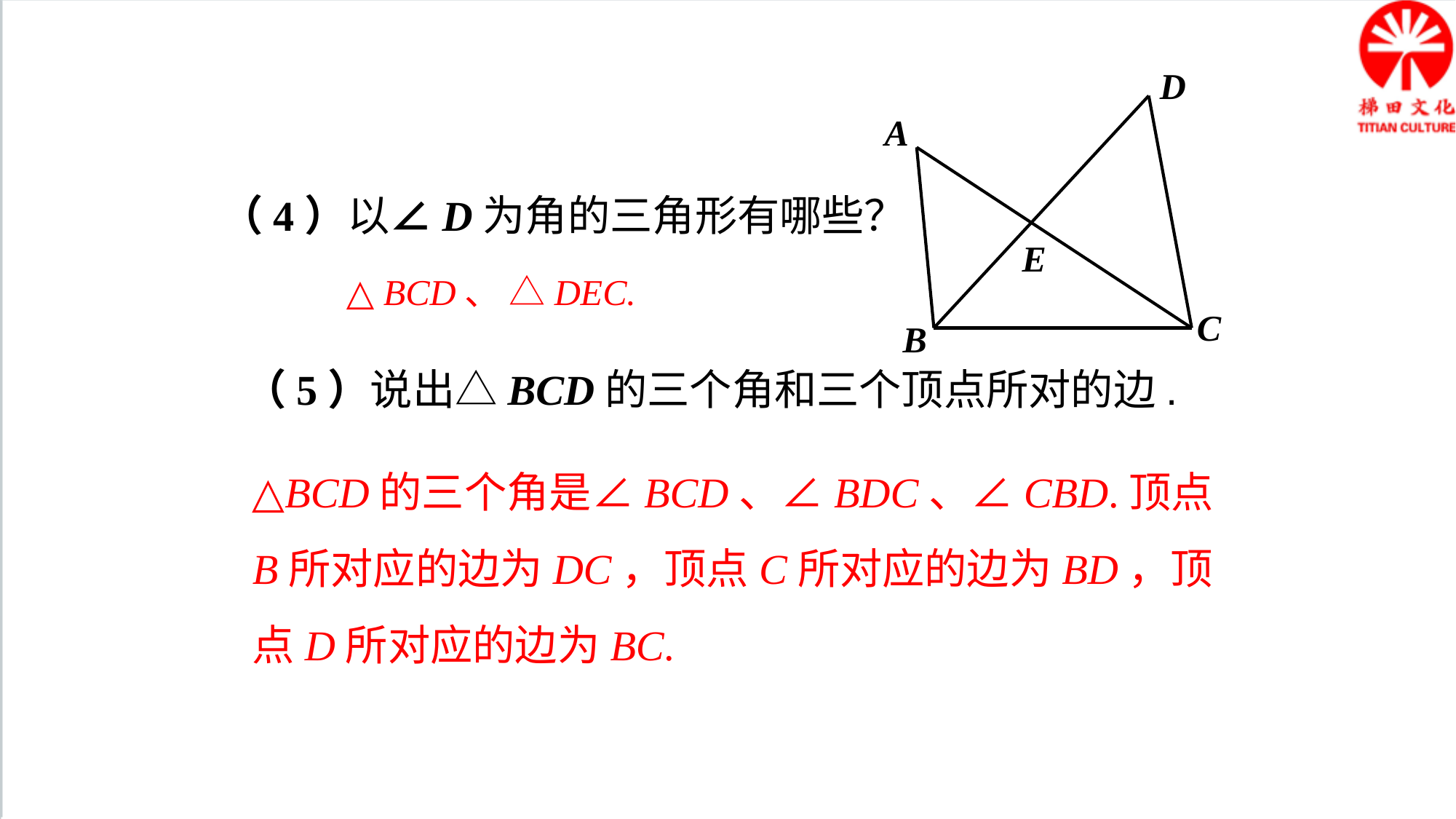

D
A
E
C
B
（4）以∠D为角的三角形有哪些？
△ BCD、 △DEC.
（5）说出△BCD的三个角和三个顶点所对的边.
△BCD的三个角是∠BCD、∠BDC、∠CBD.顶点B所对应的边为DC，顶点C所对应的边为BD，顶点D所对应的边为BC.